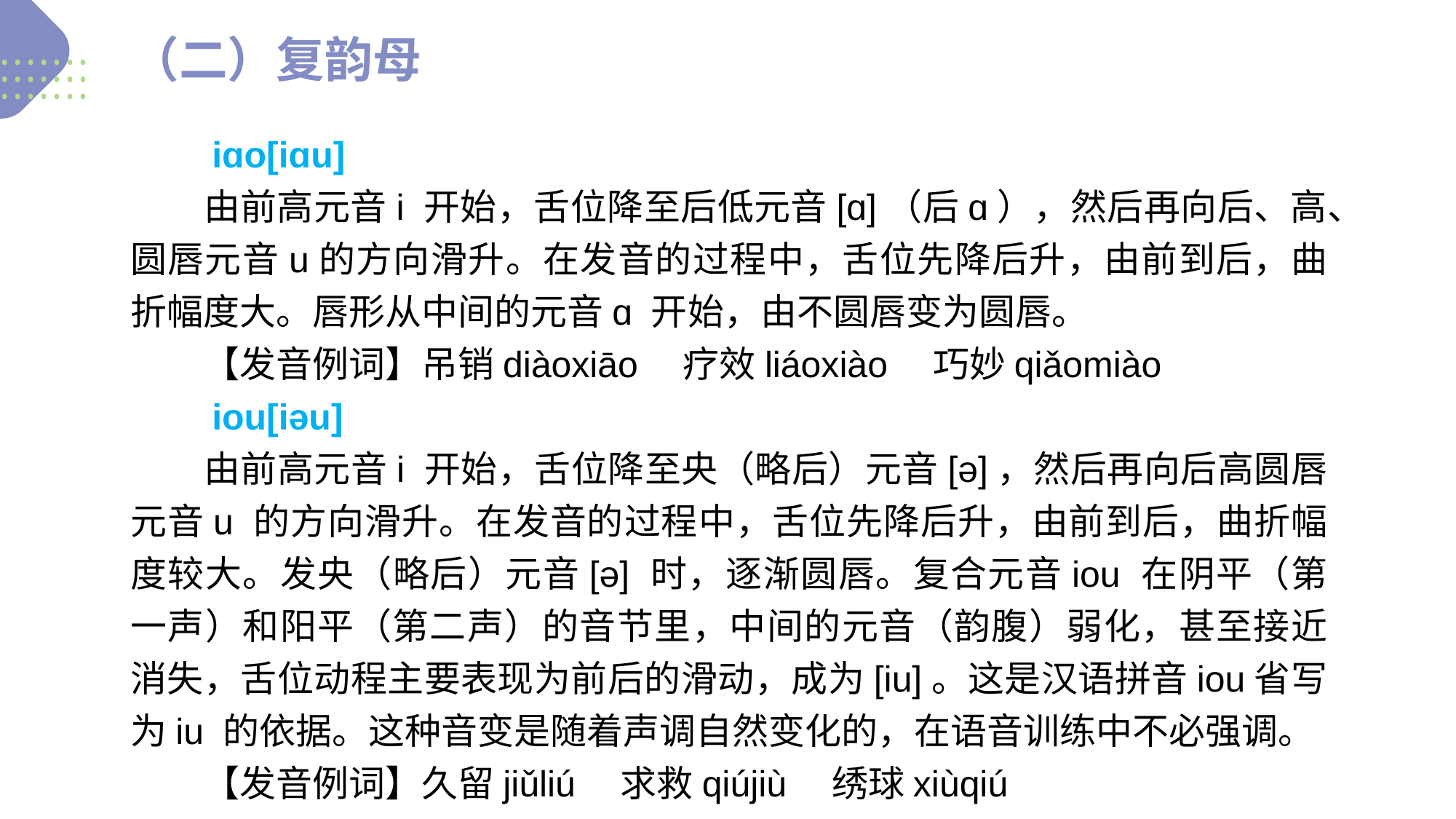

（二）复韵母

　　iɑo[iɑu]
　　由前高元音i 开始，舌位降至后低元音[ɑ]（后ɑ），然后再向后、高、圆唇元音u的方向滑升。在发音的过程中，舌位先降后升，由前到后，曲折幅度大。唇形从中间的元音ɑ 开始，由不圆唇变为圆唇。
　　【发音例词】吊销diàoxiāo　疗效liáoxiào　巧妙qiǎomiào
　　iou[iəu]
　　由前高元音i 开始，舌位降至央（略后）元音[ə]，然后再向后高圆唇元音u 的方向滑升。在发音的过程中，舌位先降后升，由前到后，曲折幅度较大。发央（略后）元音[ə] 时，逐渐圆唇。复合元音iou 在阴平（第一声）和阳平（第二声）的音节里，中间的元音（韵腹）弱化，甚至接近消失，舌位动程主要表现为前后的滑动，成为[iu]。这是汉语拼音iou省写为iu 的依据。这种音变是随着声调自然变化的，在语音训练中不必强调。
　　【发音例词】久留jiǔliú　求救qiújiù　绣球xiùqiú